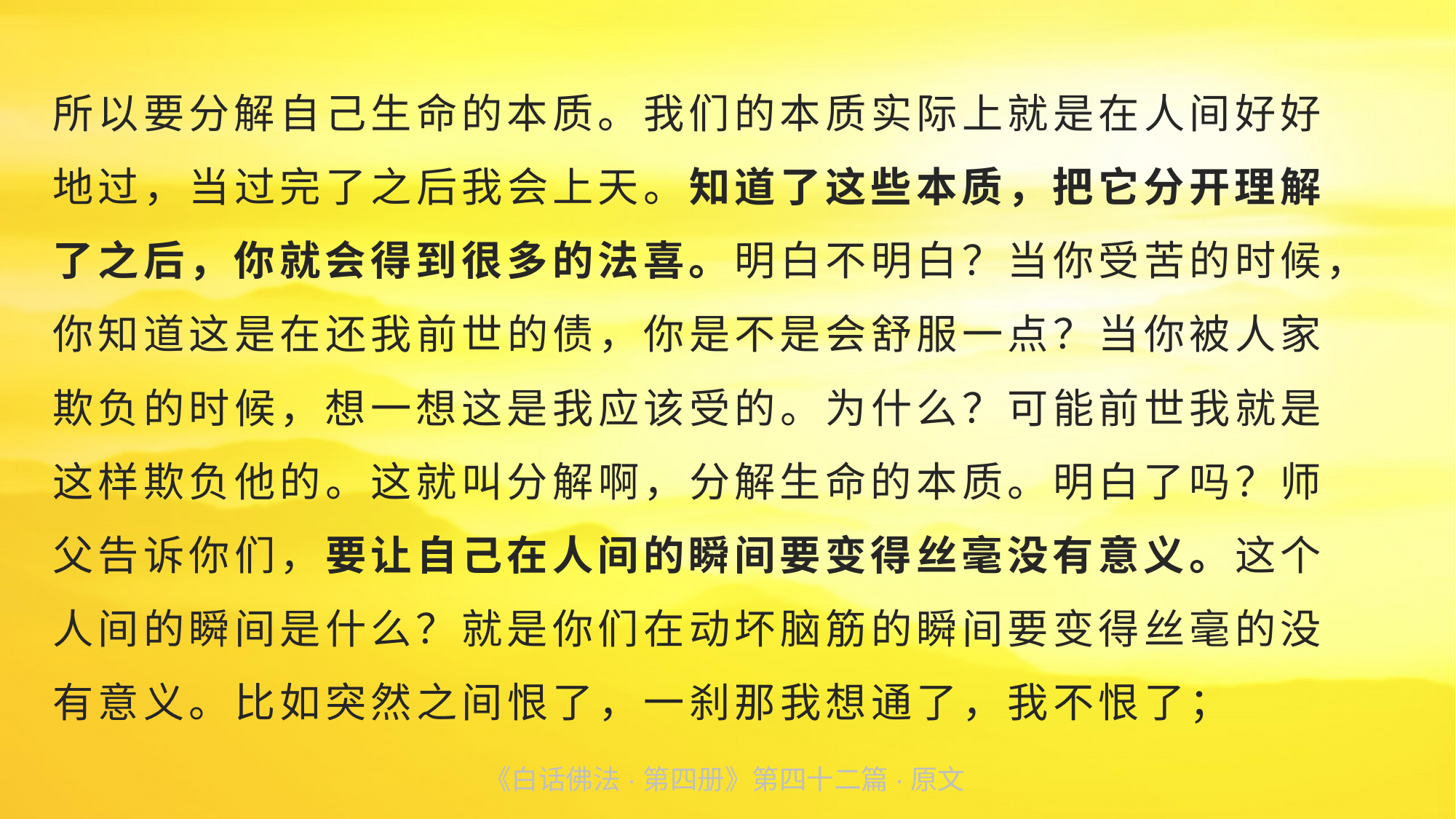

所以要分解自己生命的本质。我们的本质实际上就是在人间好好
地过，当过完了之后我会上天。知道了这些本质，把它分开理解
了之后，你就会得到很多的法喜。明白不明白？当你受苦的时候，你知道这是在还我前世的债，你是不是会舒服一点？当你被人家
欺负的时候，想一想这是我应该受的。为什么？可能前世我就是
这样欺负他的。这就叫分解啊，分解生命的本质。明白了吗？师
父告诉你们，要让自己在人间的瞬间要变得丝毫没有意义。这个
人间的瞬间是什么？就是你们在动坏脑筋的瞬间要变得丝毫的没
有意义。比如突然之间恨了，一刹那我想通了，我不恨了；
《白话佛法·第四册》第四十二篇·原文